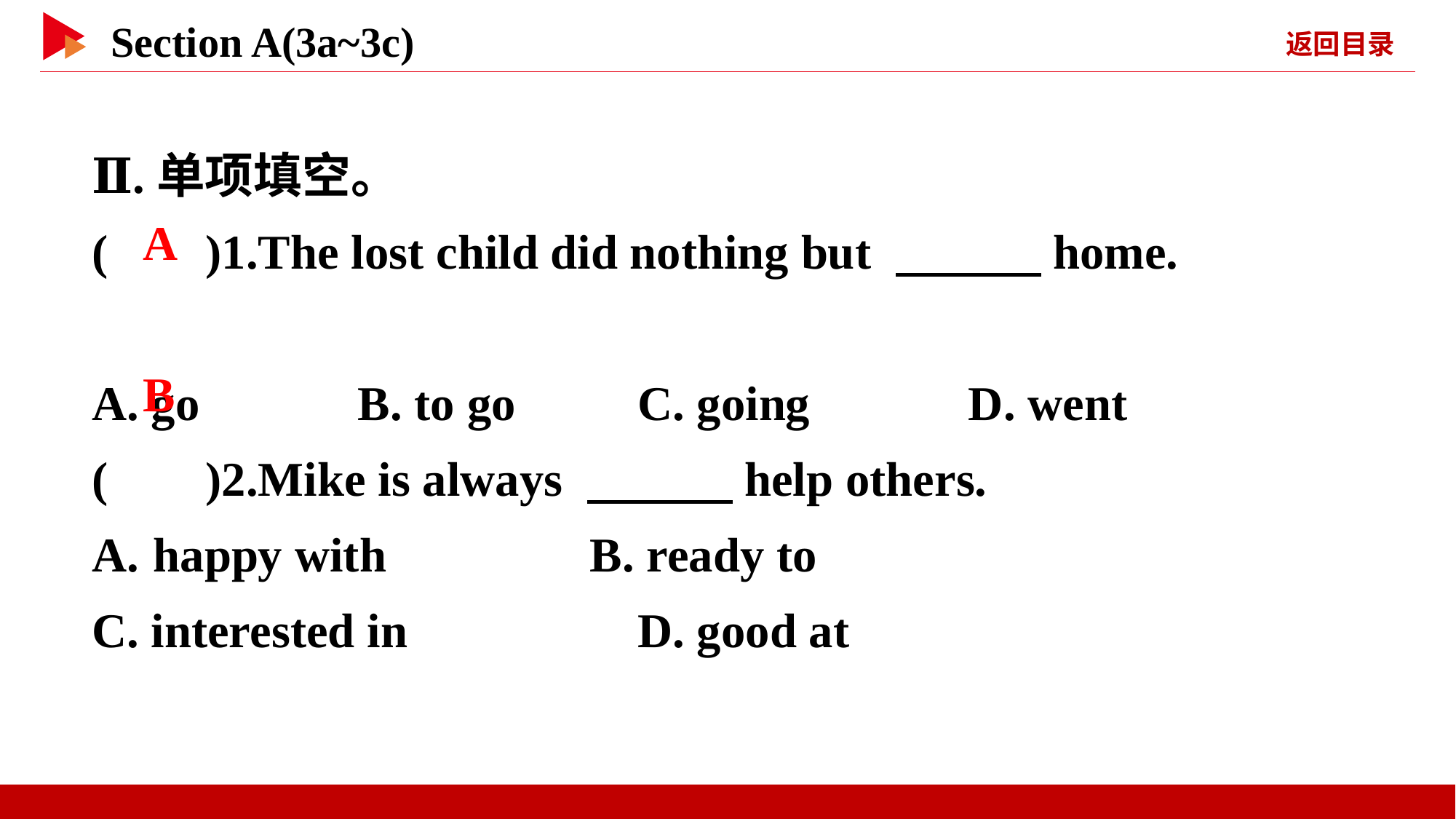

Ⅱ.单项填空。
(        )1.The lost child did nothing but 　　　home.
A. go             B. to go		C. going             D. went
(        )2.Mike is always 　　　help others.
happy with             	B. ready to
C. interested in             	D. good at
   A
   B